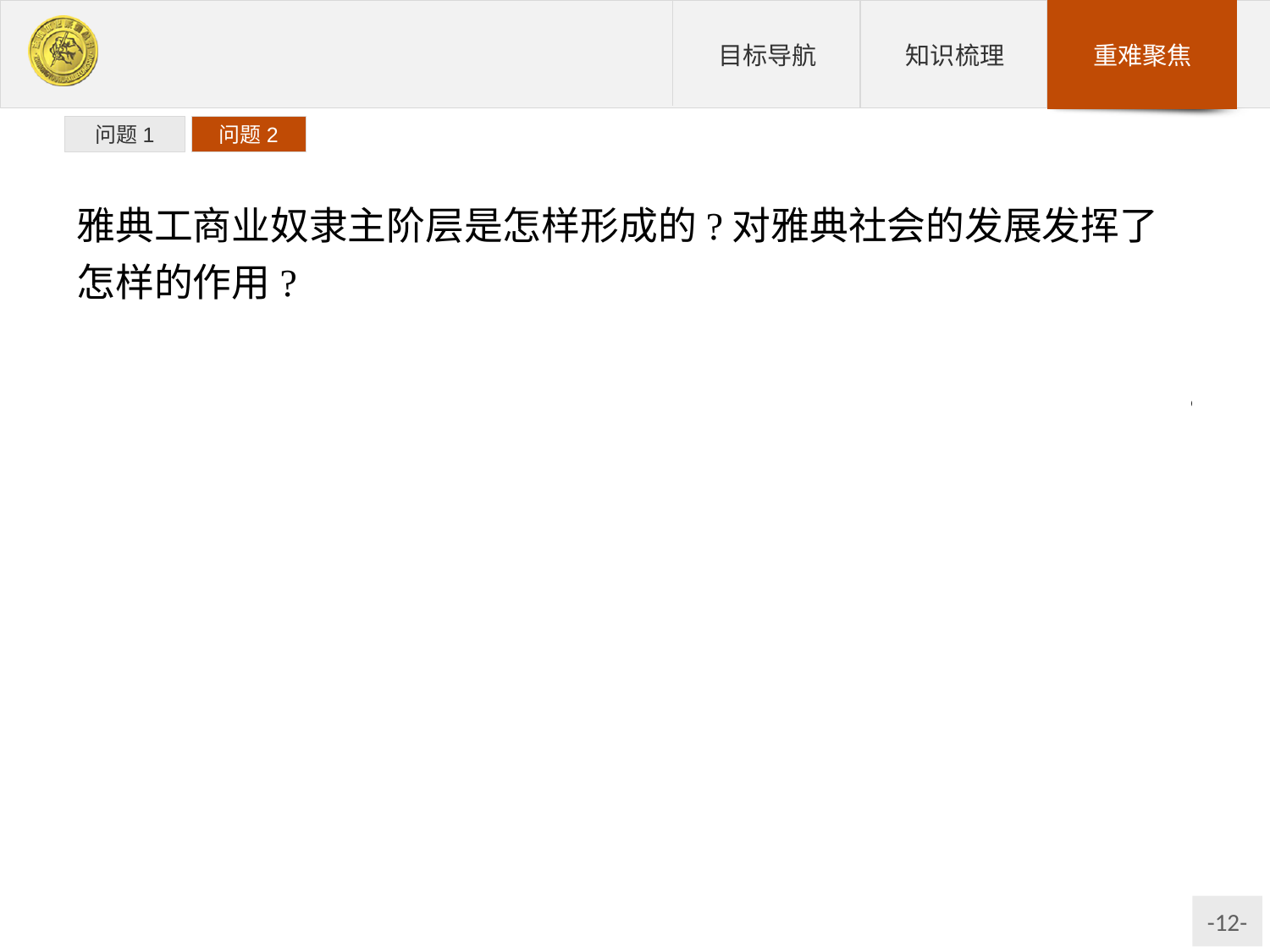

问题1
问题2
雅典工商业奴隶主阶层是怎样形成的?对雅典社会的发展发挥了怎样的作用?
(1)形成:①公元前8世纪以后,随着生产力的发展,雅典的农业、手工业、造船业都取得较大进步,与之相适应,商业贸易日趋繁荣。②随着工商业的发展,沿海地区的一些平民通过经营工商业发财致富,有些贵族也开始经营工商业。雅典的工商业者在经营活动中经常使用奴隶劳动,形成了工商业奴隶主阶层。
(2)作用:①促进了雅典奴隶制经济的发展。雅典工商业奴隶主在地中海、黑海沿岸经商,赚取丰厚的利润,促进了雅典奴隶制经济的发展。②成为梭伦改革的主要社会基础。随着经济实力的日益壮大,工商业奴隶主对旧贵族的政治专权越来越不满,展开了分享政治权利的斗争。